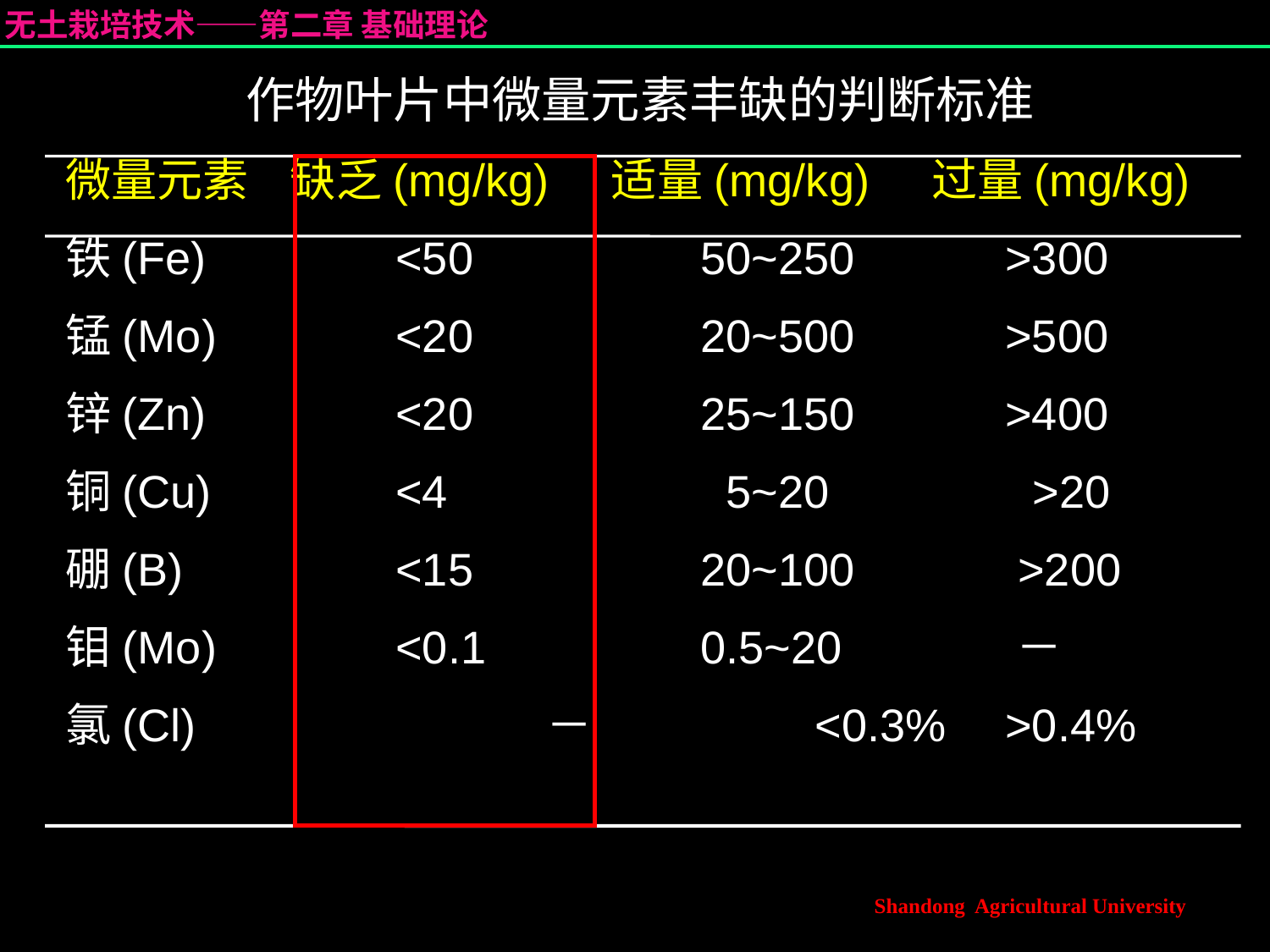

作物叶片中微量元素丰缺的判断标准
微量元素    缺乏(mg/kg)    适量(mg/kg)    过量(mg/kg)
铁(Fe)	      <50		50~250	    >300
锰(Mo)	      <20		20~500	    >500
锌(Zn)	      <20		25~150	    >400
铜(Cu)	      <4		  5~20                >20
硼(B)		      <15		20~100	     >200
钼(Mo)	      <0.1		0.5~20	    －
氯(Cl)	                 －	          <0.3%	    >0.4%